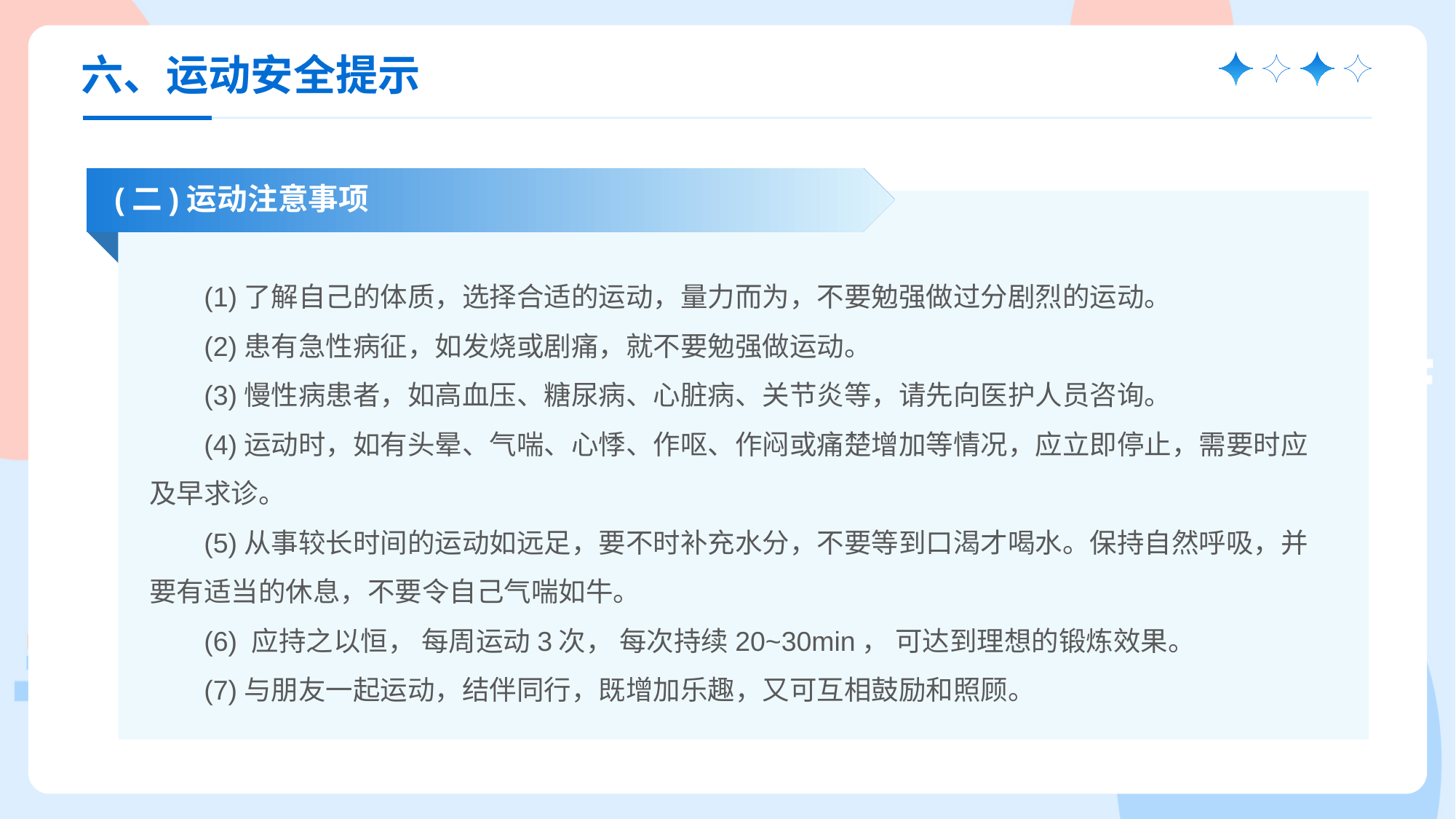

六、运动安全提示
(二)运动注意事项

(1)了解自己的体质，选择合适的运动，量力而为，不要勉强做过分剧烈的运动。
(2)患有急性病征，如发烧或剧痛，就不要勉强做运动。
(3)慢性病患者，如高血压、糖尿病、心脏病、关节炎等，请先向医护人员咨询。
(4)运动时，如有头晕、气喘、心悸、作呕、作闷或痛楚增加等情况，应立即停止，需要时应及早求诊。
(5)从事较长时间的运动如远足，要不时补充水分，不要等到口渴才喝水。保持自然呼吸，并要有适当的休息，不要令自己气喘如牛。
(6) 应持之以恒， 每周运动3次， 每次持续20~30min， 可达到理想的锻炼效果。
(7)与朋友一起运动，结伴同行，既增加乐趣，又可互相鼓励和照顾。